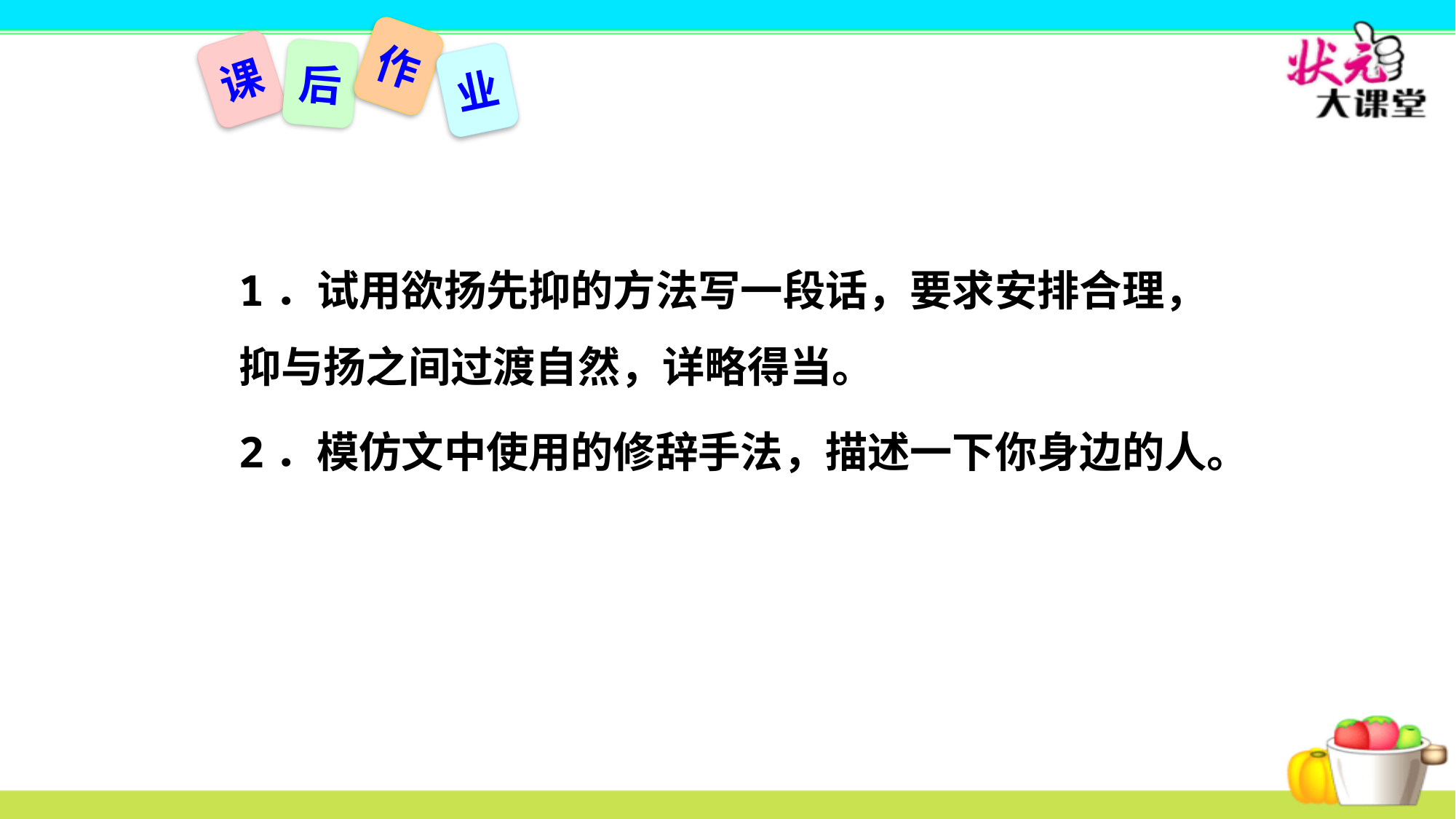

作
课
后
业
1．试用欲扬先抑的方法写一段话，要求安排合理，抑与扬之间过渡自然，详略得当。
2．模仿文中使用的修辞手法，描述一下你身边的人。